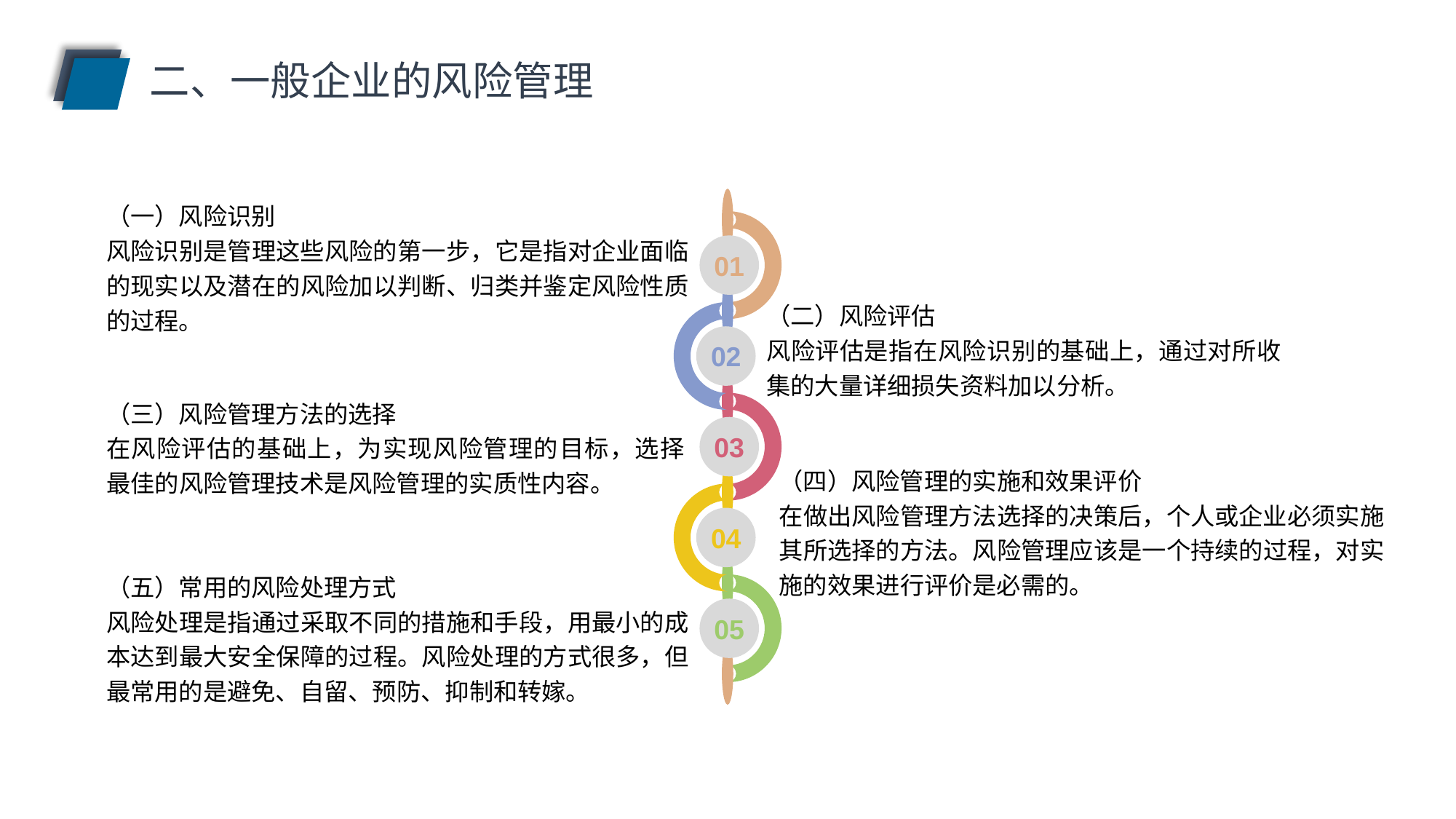

二、一般企业的风险管理

（一）风险识别
风险识别是管理这些风险的第一步，它是指对企业面临的现实以及潜在的风险加以判断、归类并鉴定风险性质的过程。

01

（二）风险评估
风险评估是指在风险识别的基础上，通过对所收集的大量详细损失资料加以分析。

02

（三）风险管理方法的选择
在风险评估的基础上，为实现风险管理的目标，选择最佳的风险管理技术是风险管理的实质性内容。

03
（四）风险管理的实施和效果评价
在做出风险管理方法选择的决策后，个人或企业必须实施其所选择的方法。风险管理应该是一个持续的过程，对实施的效果进行评价是必需的。

04

（五）常用的风险处理方式
风险处理是指通过采取不同的措施和手段，用最小的成本达到最大安全保障的过程。风险处理的方式很多，但最常用的是避免、自留、预防、抑制和转嫁。

05